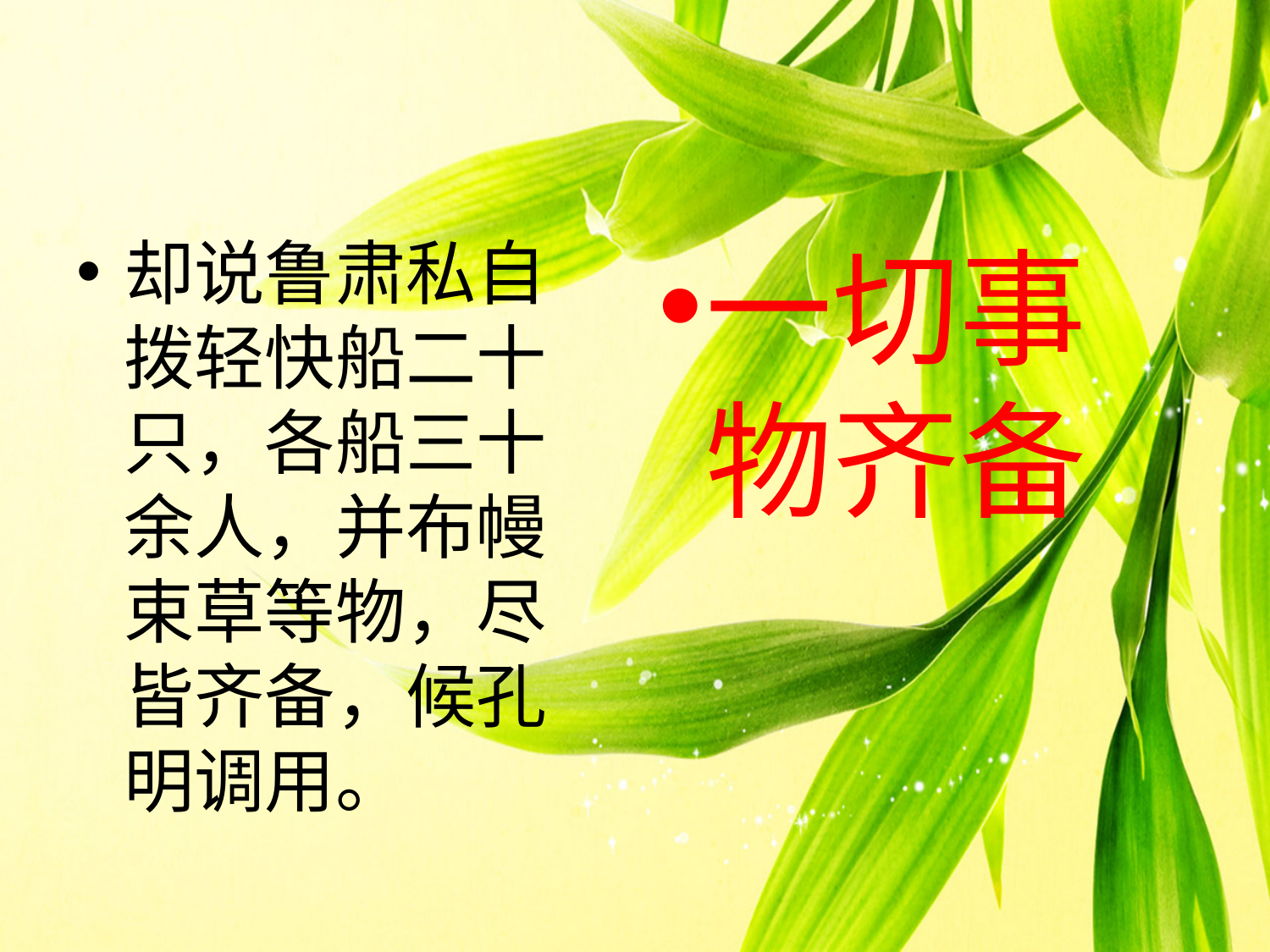

#
却说鲁肃私自拨轻快船二十只，各船三十余人，并布幔束草等物，尽皆齐备，候孔明调用。
一切事物齐备